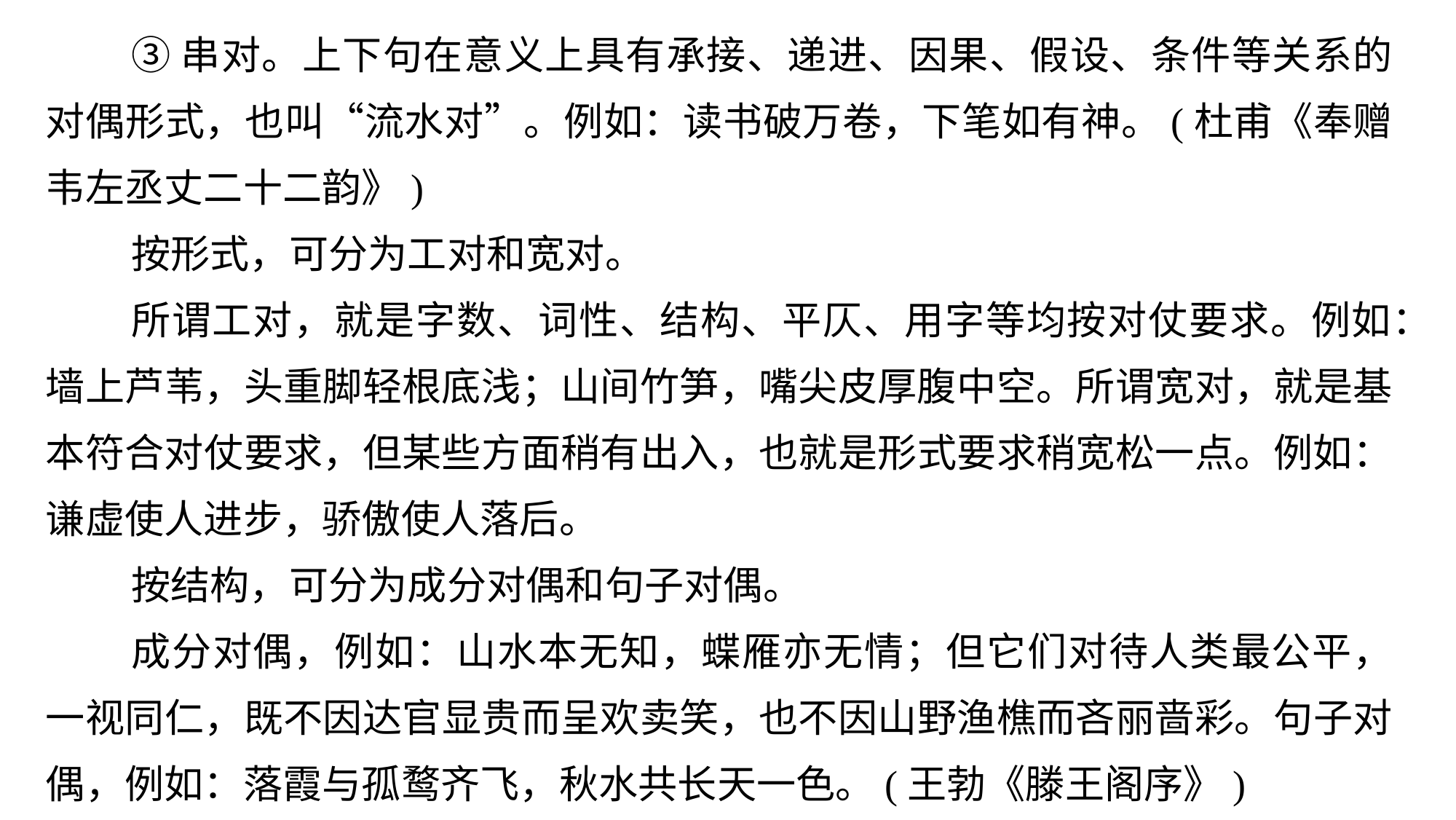

③串对。上下句在意义上具有承接、递进、因果、假设、条件等关系的对偶形式，也叫“流水对”。例如：读书破万卷，下笔如有神。(杜甫《奉赠韦左丞丈二十二韵》)
按形式，可分为工对和宽对。
所谓工对，就是字数、词性、结构、平仄、用字等均按对仗要求。例如：墙上芦苇，头重脚轻根底浅；山间竹笋，嘴尖皮厚腹中空。所谓宽对，就是基本符合对仗要求，但某些方面稍有出入，也就是形式要求稍宽松一点。例如：谦虚使人进步，骄傲使人落后。
按结构，可分为成分对偶和句子对偶。
成分对偶，例如：山水本无知，蝶雁亦无情；但它们对待人类最公平，一视同仁，既不因达官显贵而呈欢卖笑，也不因山野渔樵而吝丽啬彩。句子对偶，例如：落霞与孤鹜齐飞，秋水共长天一色。(王勃《滕王阁序》)